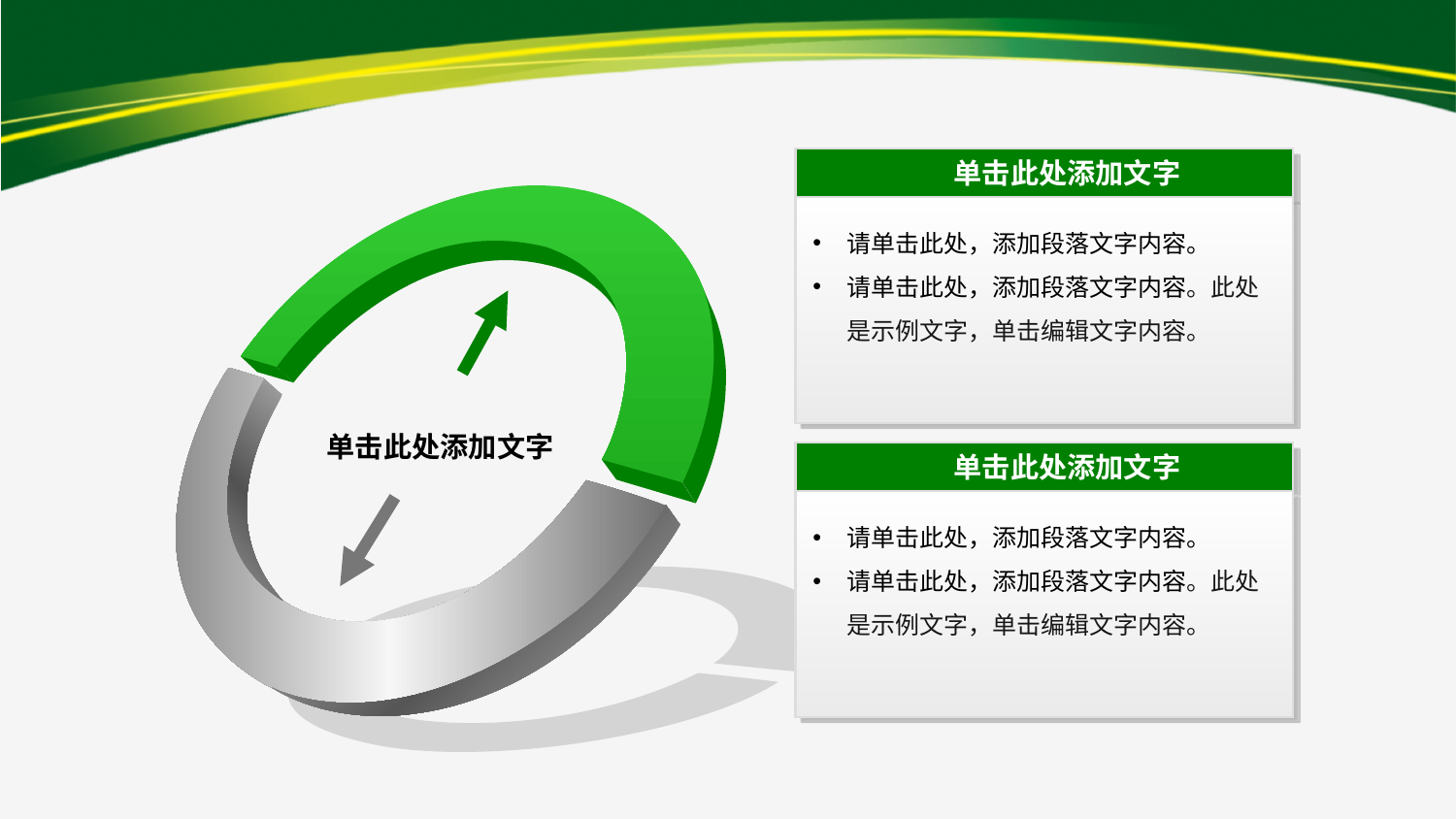

#
单击此处添加文字
请单击此处，添加段落文字内容。
请单击此处，添加段落文字内容。此处是示例文字，单击编辑文字内容。

单击此处添加文字
单击此处添加文字
请单击此处，添加段落文字内容。
请单击此处，添加段落文字内容。此处是示例文字，单击编辑文字内容。